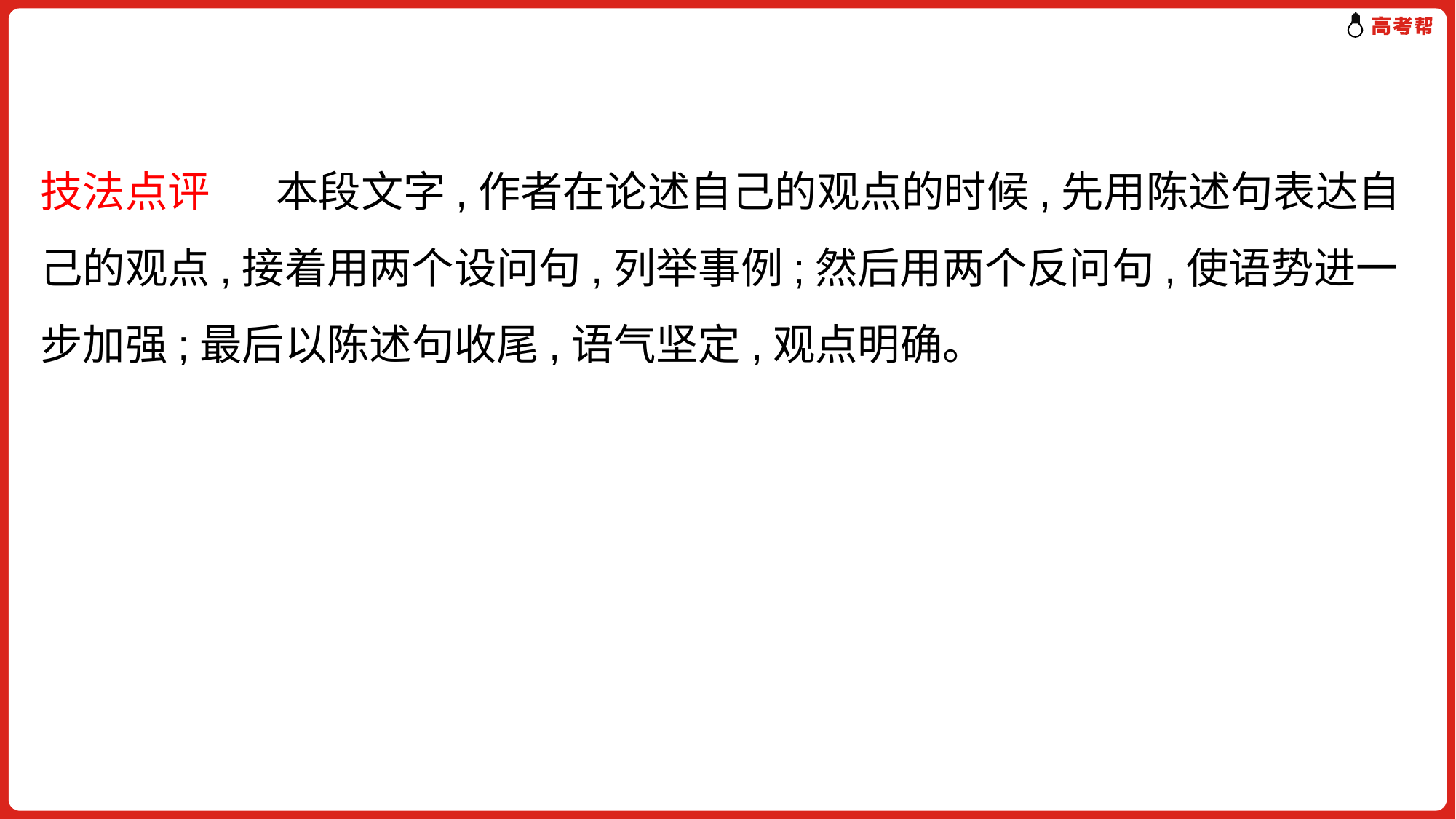

技法点评       本段文字,作者在论述自己的观点的时候,先用陈述句表达自己的观点,接着用两个设问句,列举事例;然后用两个反问句,使语势进一步加强;最后以陈述句收尾,语气坚定,观点明确。